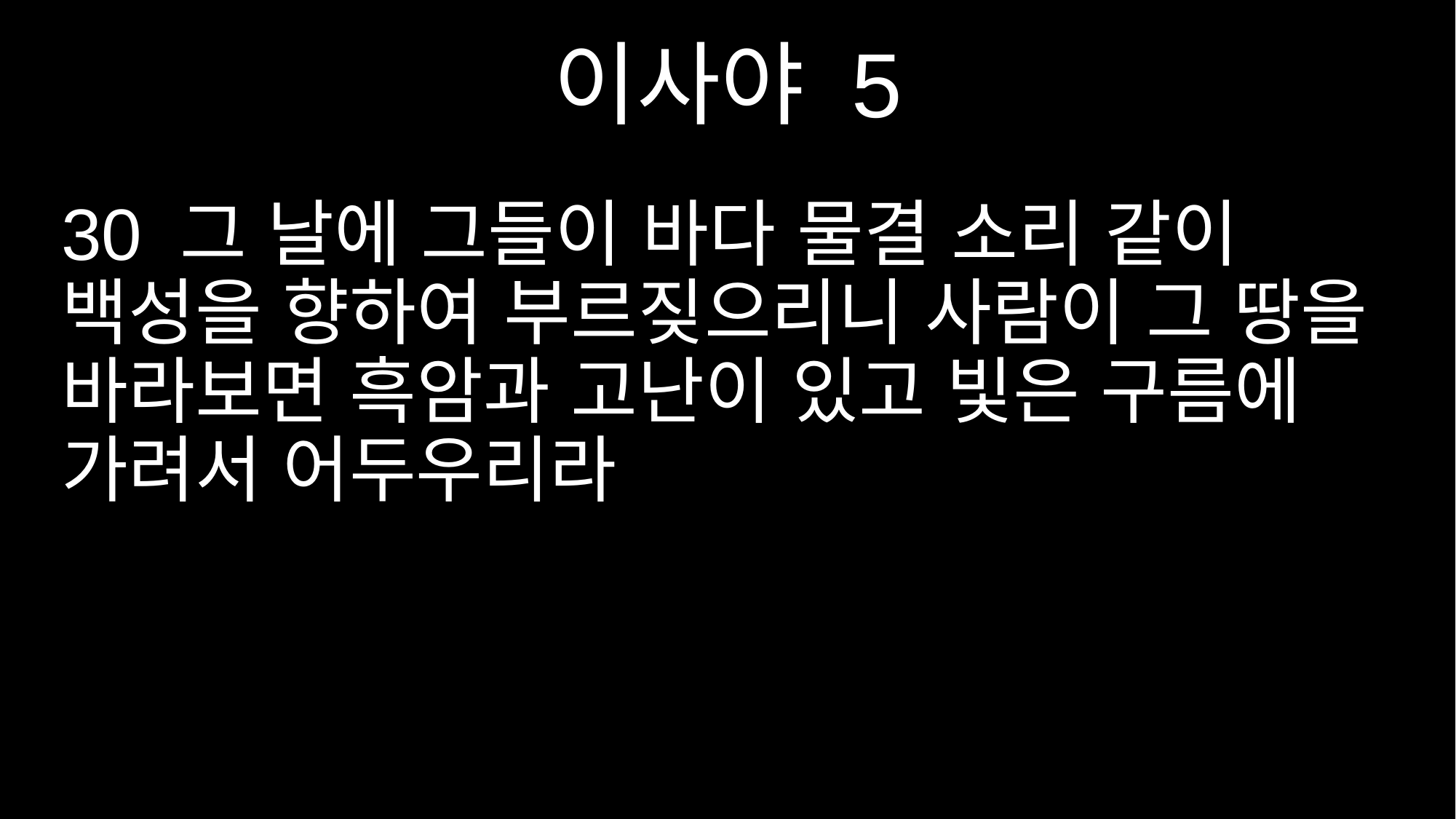

이사야 5
30 그 날에 그들이 바다 물결 소리 같이 백성을 향하여 부르짖으리니 사람이 그 땅을 바라보면 흑암과 고난이 있고 빛은 구름에 가려서 어두우리라